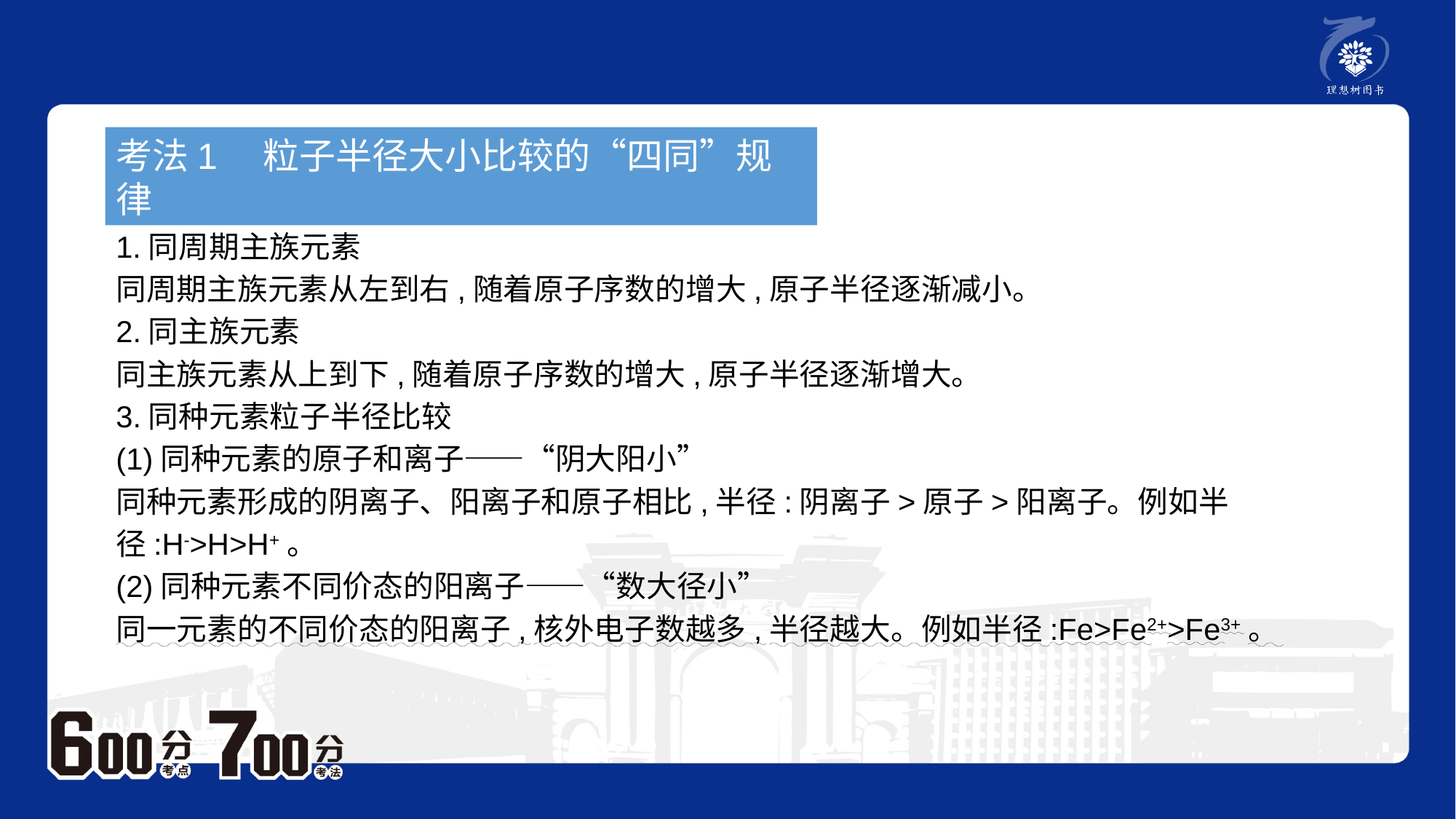

考法1　粒子半径大小比较的“四同”规律
1.同周期主族元素
同周期主族元素从左到右,随着原子序数的增大,原子半径逐渐减小。
2.同主族元素
同主族元素从上到下,随着原子序数的增大,原子半径逐渐增大。
3.同种元素粒子半径比较
(1)同种元素的原子和离子——“阴大阳小”
同种元素形成的阴离子、阳离子和原子相比,半径:阴离子>原子>阳离子。例如半径:H->H>H+。
(2)同种元素不同价态的阳离子——“数大径小”
同一元素的不同价态的阳离子,核外电子数越多,半径越大。例如半径:Fe>Fe2+>Fe3+。